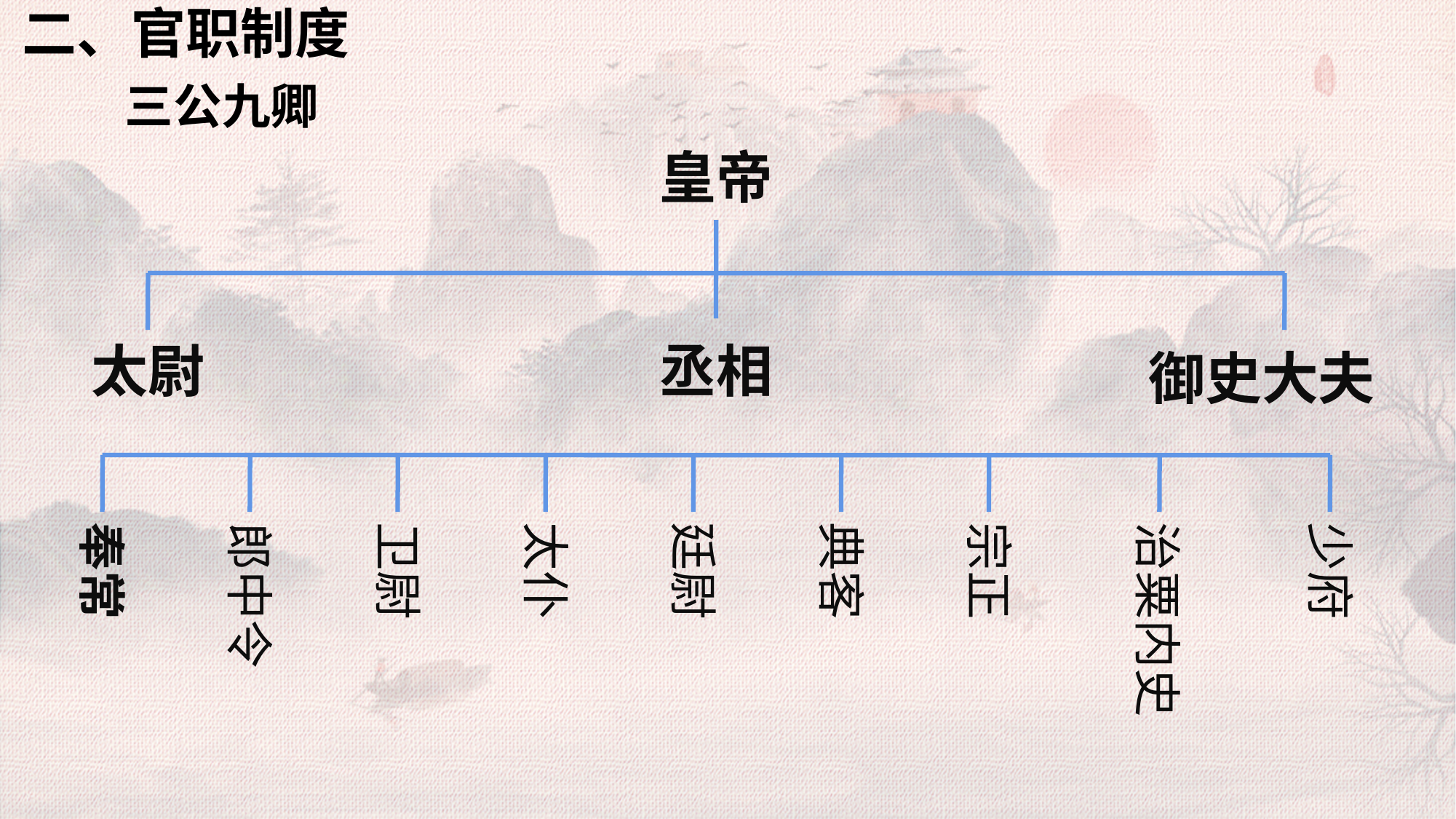

二、官职制度
三公九卿
皇帝
太尉
丞相
御史大夫
奉常
郎中令
卫尉
太仆
廷尉
典客
宗正
治粟内史
少府